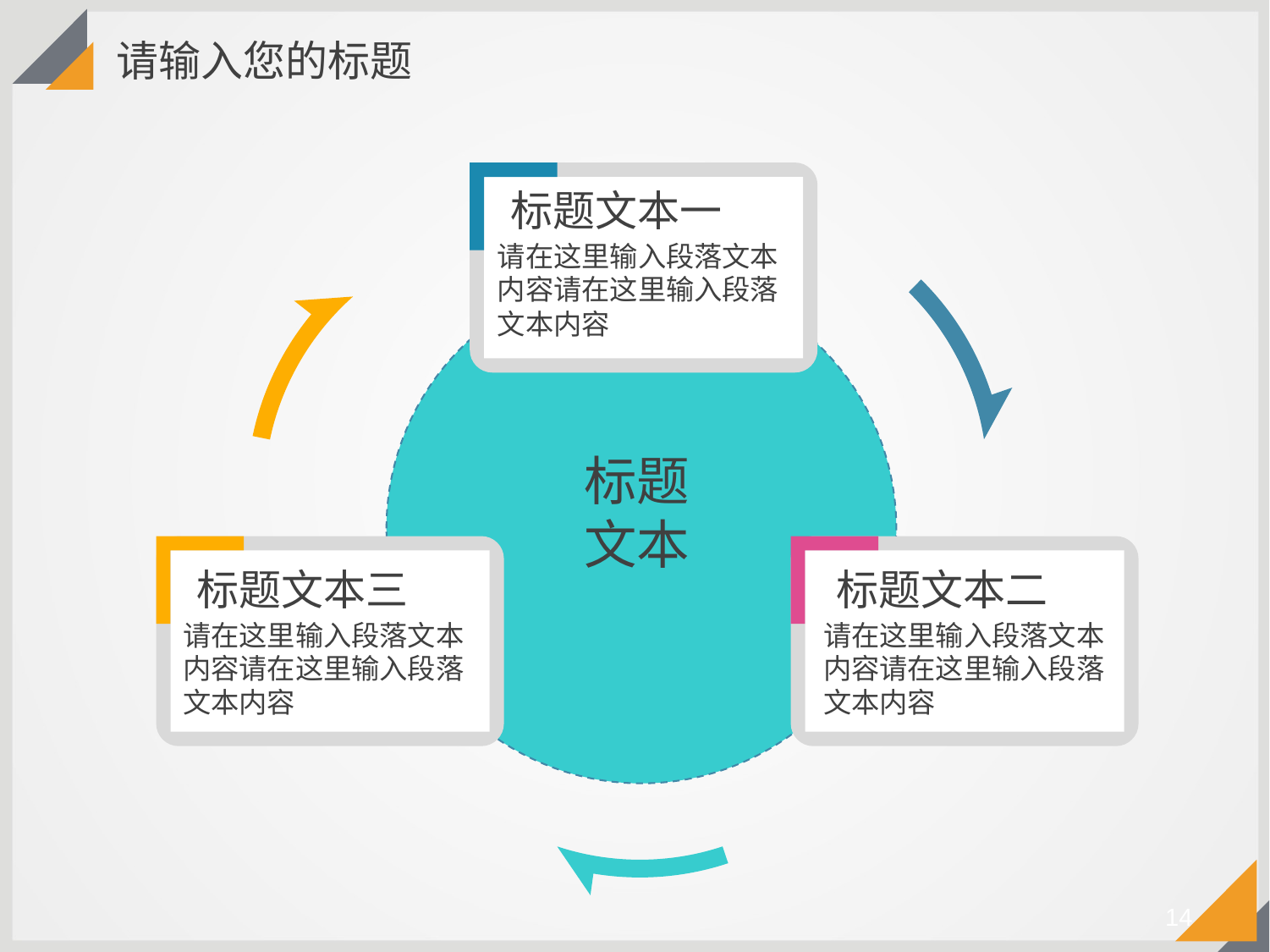

请输入您的标题

标题文本一
请在这里输入段落文本内容请在这里输入段落文本内容

标题
文本

标题文本三
标题文本二
请在这里输入段落文本内容请在这里输入段落文本内容
请在这里输入段落文本内容请在这里输入段落文本内容